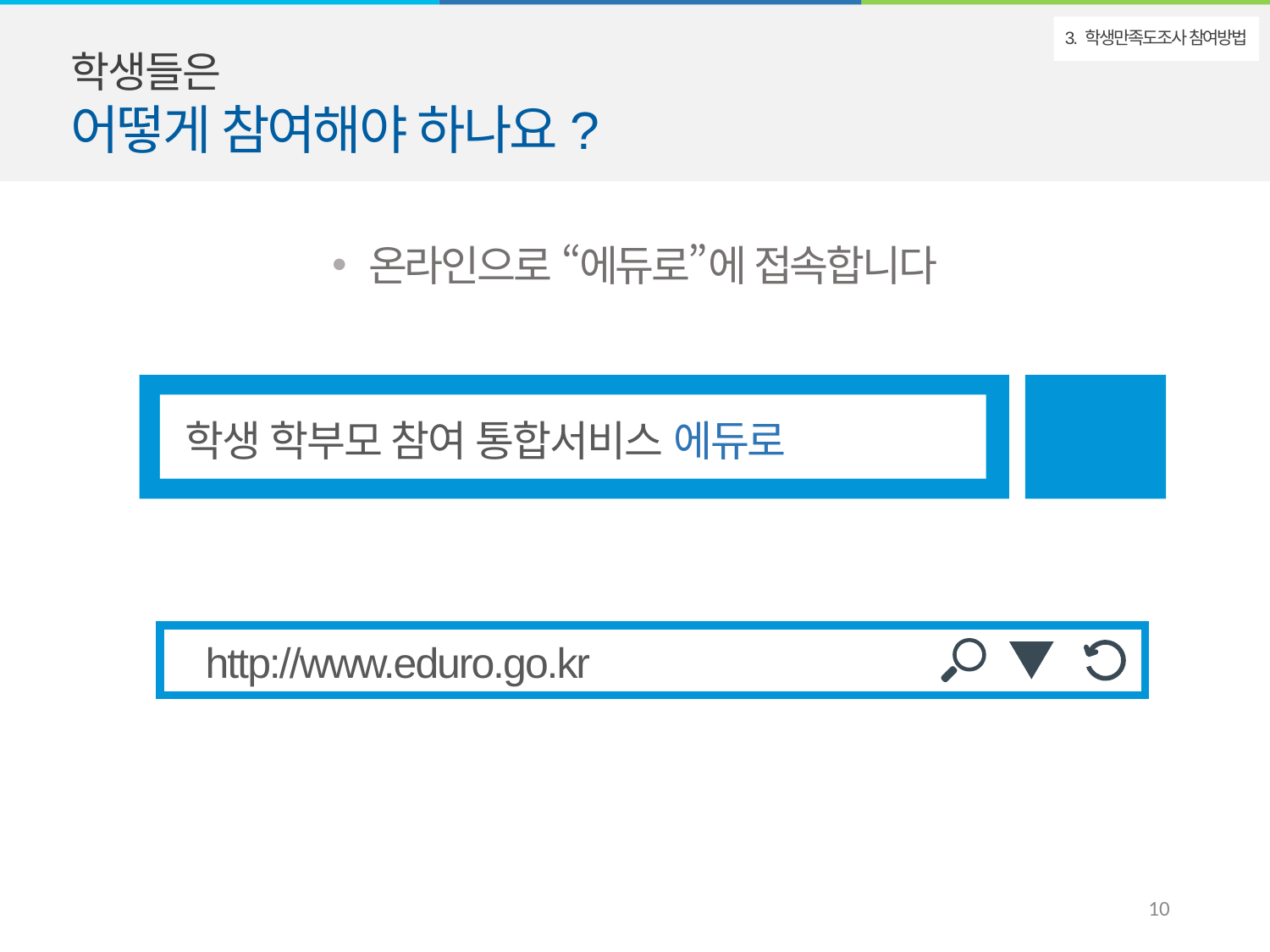

학생들은
어떻게 참여해야 하나요?
3. 학생만족도조사 참여방법
온라인으로 “에듀로”에 접속합니다

검색

학생 학부모 참여 통합서비스 에듀로

http://www.eduro.go.kr
10